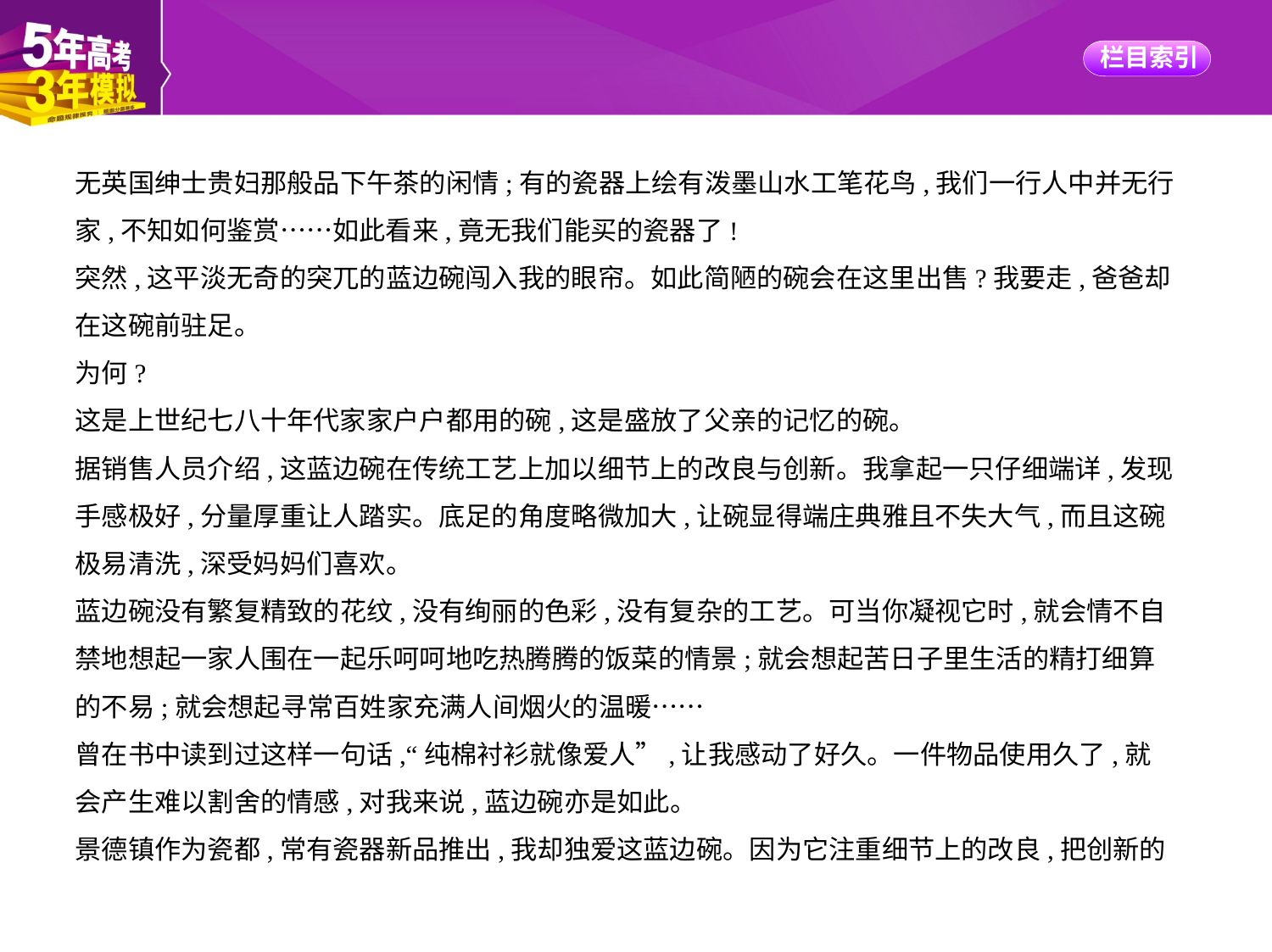

无英国绅士贵妇那般品下午茶的闲情;有的瓷器上绘有泼墨山水工笔花鸟,我们一行人中并无行
家,不知如何鉴赏……如此看来,竟无我们能买的瓷器了!
突然,这平淡无奇的突兀的蓝边碗闯入我的眼帘。如此简陋的碗会在这里出售?我要走,爸爸却
在这碗前驻足。
为何?
这是上世纪七八十年代家家户户都用的碗,这是盛放了父亲的记忆的碗。
据销售人员介绍,这蓝边碗在传统工艺上加以细节上的改良与创新。我拿起一只仔细端详,发现
手感极好,分量厚重让人踏实。底足的角度略微加大,让碗显得端庄典雅且不失大气,而且这碗
极易清洗,深受妈妈们喜欢。
蓝边碗没有繁复精致的花纹,没有绚丽的色彩,没有复杂的工艺。可当你凝视它时,就会情不自
禁地想起一家人围在一起乐呵呵地吃热腾腾的饭菜的情景;就会想起苦日子里生活的精打细算
的不易;就会想起寻常百姓家充满人间烟火的温暖……
曾在书中读到过这样一句话,“纯棉衬衫就像爱人”,让我感动了好久。一件物品使用久了,就
会产生难以割舍的情感,对我来说,蓝边碗亦是如此。
景德镇作为瓷都,常有瓷器新品推出,我却独爱这蓝边碗。因为它注重细节上的改良,把创新的